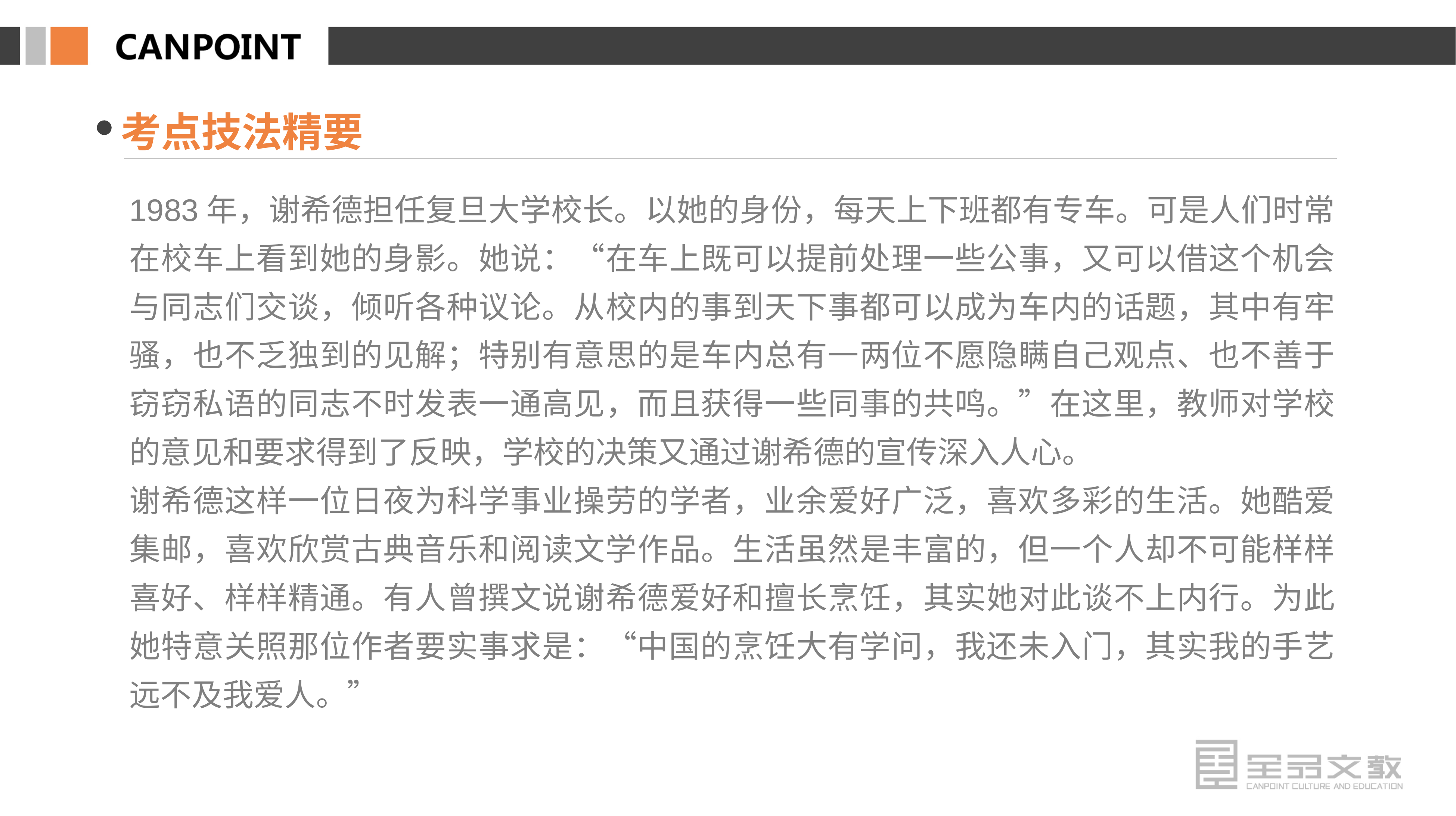

考点技法精要

1983年，谢希德担任复旦大学校长。以她的身份，每天上下班都有专车。可是人们时常在校车上看到她的身影。她说：“在车上既可以提前处理一些公事，又可以借这个机会与同志们交谈，倾听各种议论。从校内的事到天下事都可以成为车内的话题，其中有牢骚，也不乏独到的见解；特别有意思的是车内总有一两位不愿隐瞒自己观点、也不善于窃窃私语的同志不时发表一通高见，而且获得一些同事的共鸣。”在这里，教师对学校的意见和要求得到了反映，学校的决策又通过谢希德的宣传深入人心。
谢希德这样一位日夜为科学事业操劳的学者，业余爱好广泛，喜欢多彩的生活。她酷爱集邮，喜欢欣赏古典音乐和阅读文学作品。生活虽然是丰富的，但一个人却不可能样样喜好、样样精通。有人曾撰文说谢希德爱好和擅长烹饪，其实她对此谈不上内行。为此她特意关照那位作者要实事求是：“中国的烹饪大有学问，我还未入门，其实我的手艺远不及我爱人。”